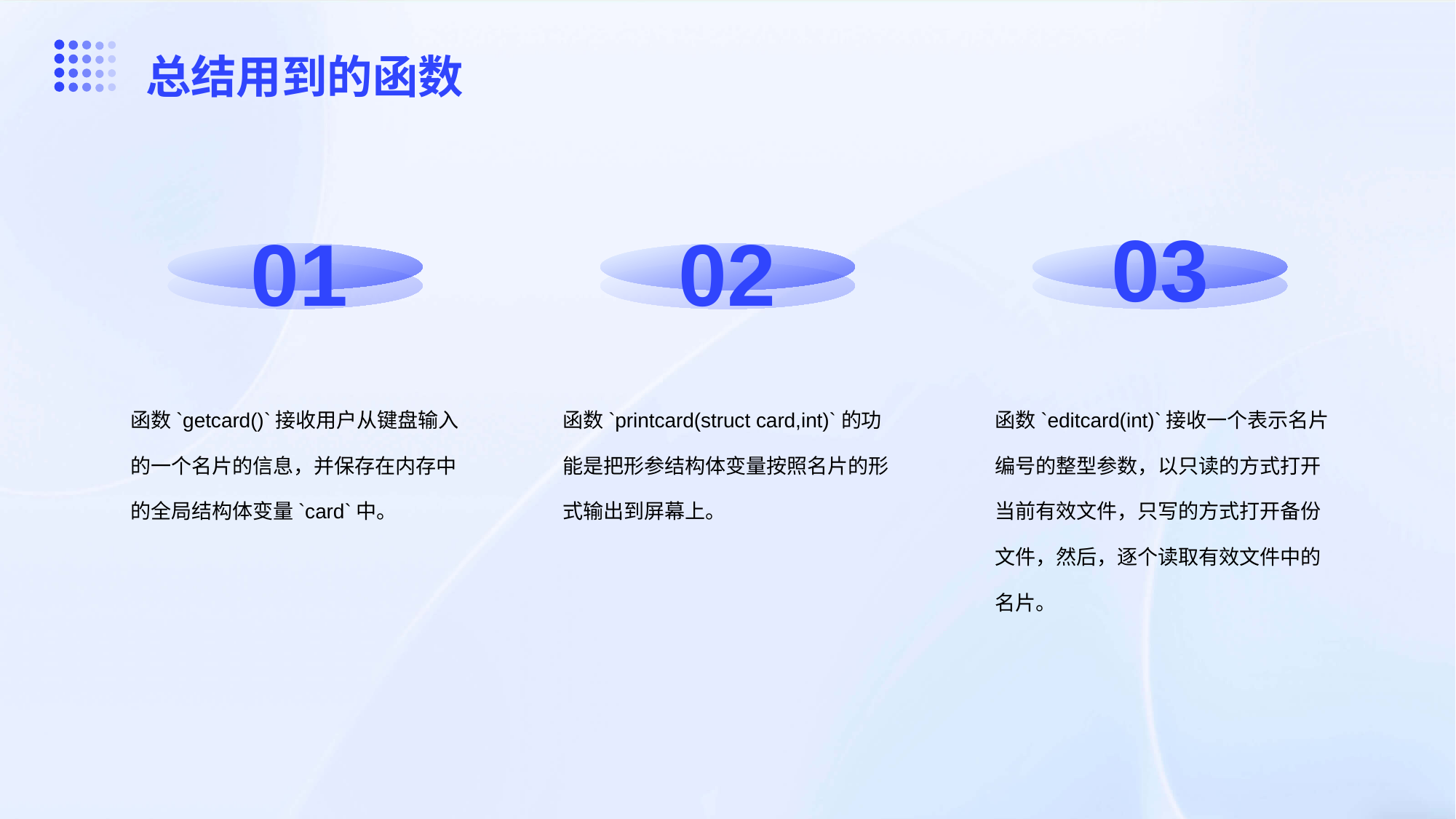

总结用到的函数

01
02
03

函数`getcard()`接收用户从键盘输入的一个名片的信息，并保存在内存中的全局结构体变量`card`中。
函数`printcard(struct card,int)`的功能是把形参结构体变量按照名片的形式输出到屏幕上。
函数`editcard(int)`接收一个表示名片编号的整型参数，以只读的方式打开当前有效文件，只写的方式打开备份文件，然后，逐个读取有效文件中的名片。